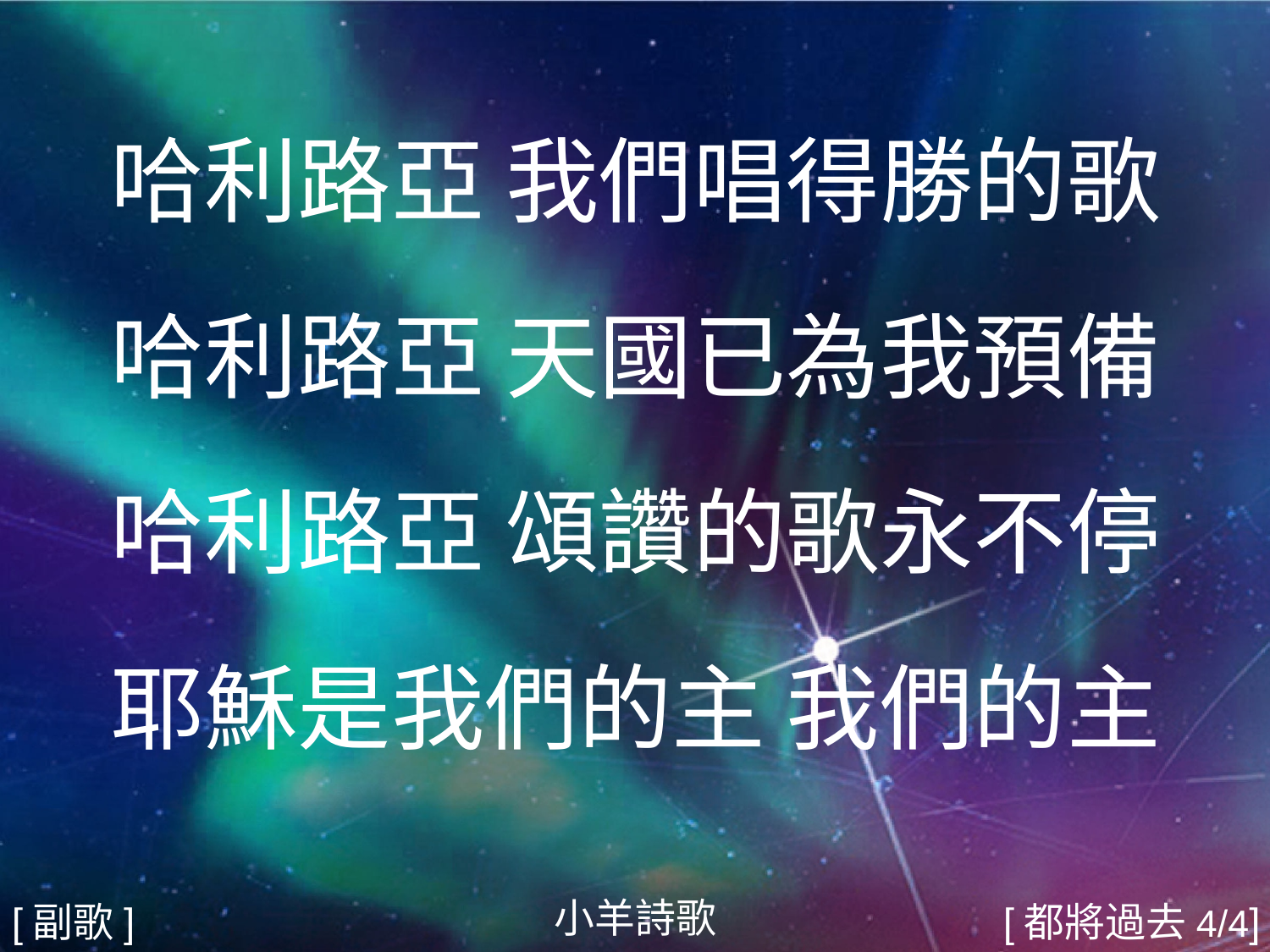

哈利路亞 我們唱得勝的歌

哈利路亞 天國已為我預備

哈利路亞 頌讚的歌永不停

耶穌是我們的主 我們的主
#

小羊詩歌
[副歌]
[都將過去4/4]